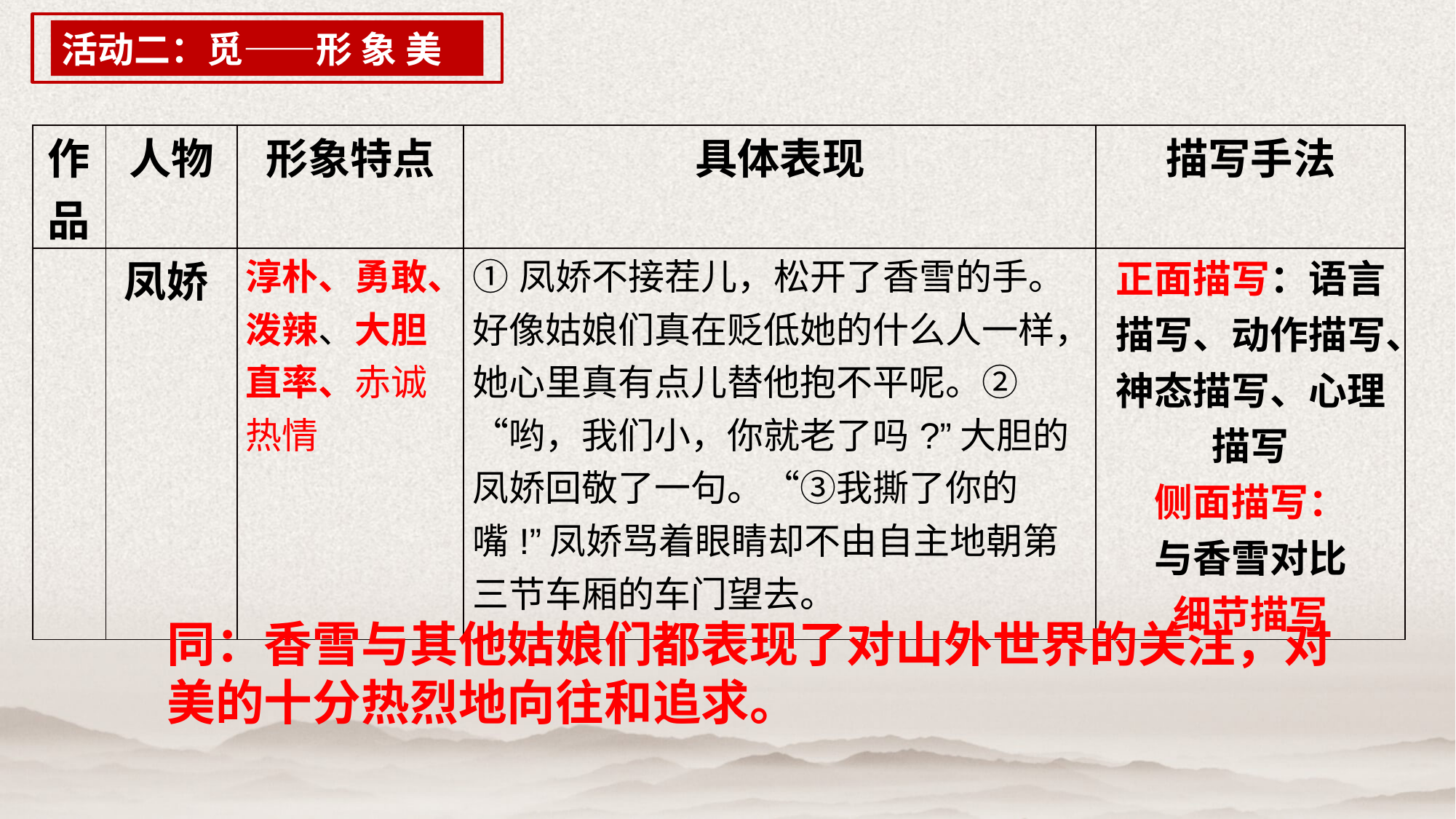

活动二：觅——形 象 美
| 作品 | 人物 | 形象特点 | 具体表现 | 描写手法 |
| --- | --- | --- | --- | --- |
|  | 凤娇 | 淳朴、勇敢、泼辣、大胆直率、赤诚热情 | ①凤娇不接茬儿，松开了香雪的手。好像姑娘们真在贬低她的什么人一样，她心里真有点儿替他抱不平呢。②“哟，我们小，你就老了吗?”大胆的凤娇回敬了一句。“③我撕了你的嘴!”凤娇骂着眼睛却不由自主地朝第三节车厢的车门望去。 | 正面描写：语言描写、动作描写、神态描写、心理描写 侧面描写： 与香雪对比 细节描写 |
同：香雪与其他姑娘们都表现了对山外世界的关注，对美的十分热烈地向往和追求。